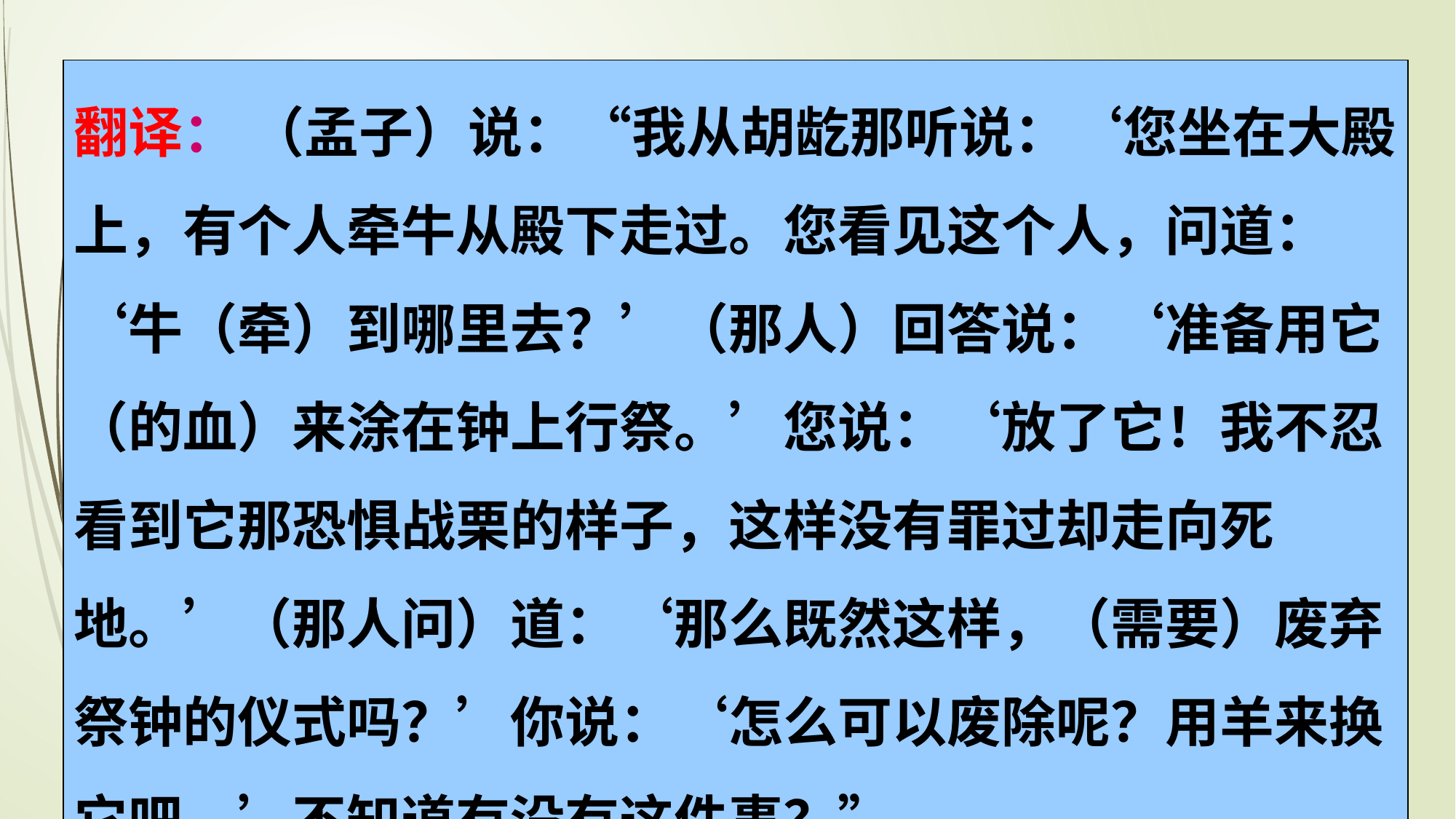

翻译： （孟子）说：“我从胡龁那听说：‘您坐在大殿上，有个人牵牛从殿下走过。您看见这个人，问道：‘牛（牵）到哪里去？’（那人）回答说：‘准备用它（的血）来涂在钟上行祭。’您说：‘放了它！我不忍看到它那恐惧战栗的样子，这样没有罪过却走向死地。’（那人问）道：‘那么既然这样，（需要）废弃祭钟的仪式吗？’你说：‘怎么可以废除呢？用羊来换它吧。’不知道有没有这件事？”